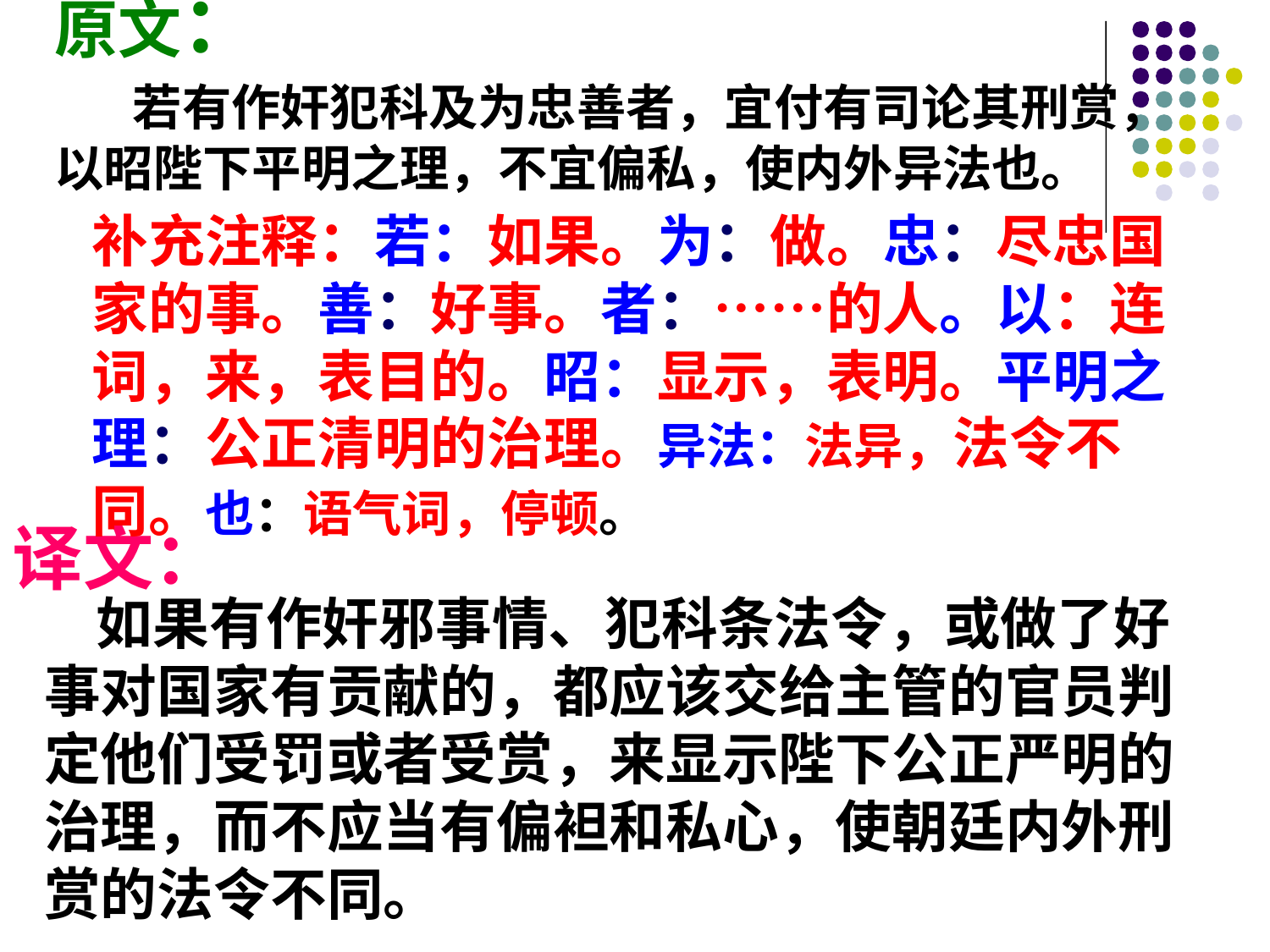

原文：
     若有作奸犯科及为忠善者，宜付有司论其刑赏，以昭陛下平明之理，不宜偏私，使内外异法也。
补充注释：若：如果。为：做。忠：尽忠国家的事。善：好事。者：……的人。以：连词，来，表目的。昭：显示，表明。平明之理：公正清明的治理。异法：法异，法令不同。也：语气词，停顿。

译文：
   如果有作奸邪事情、犯科条法令，或做了好事对国家有贡献的，都应该交给主管的官员判定他们受罚或者受赏，来显示陛下公正严明的治理，而不应当有偏袒和私心，使朝廷内外刑赏的法令不同。